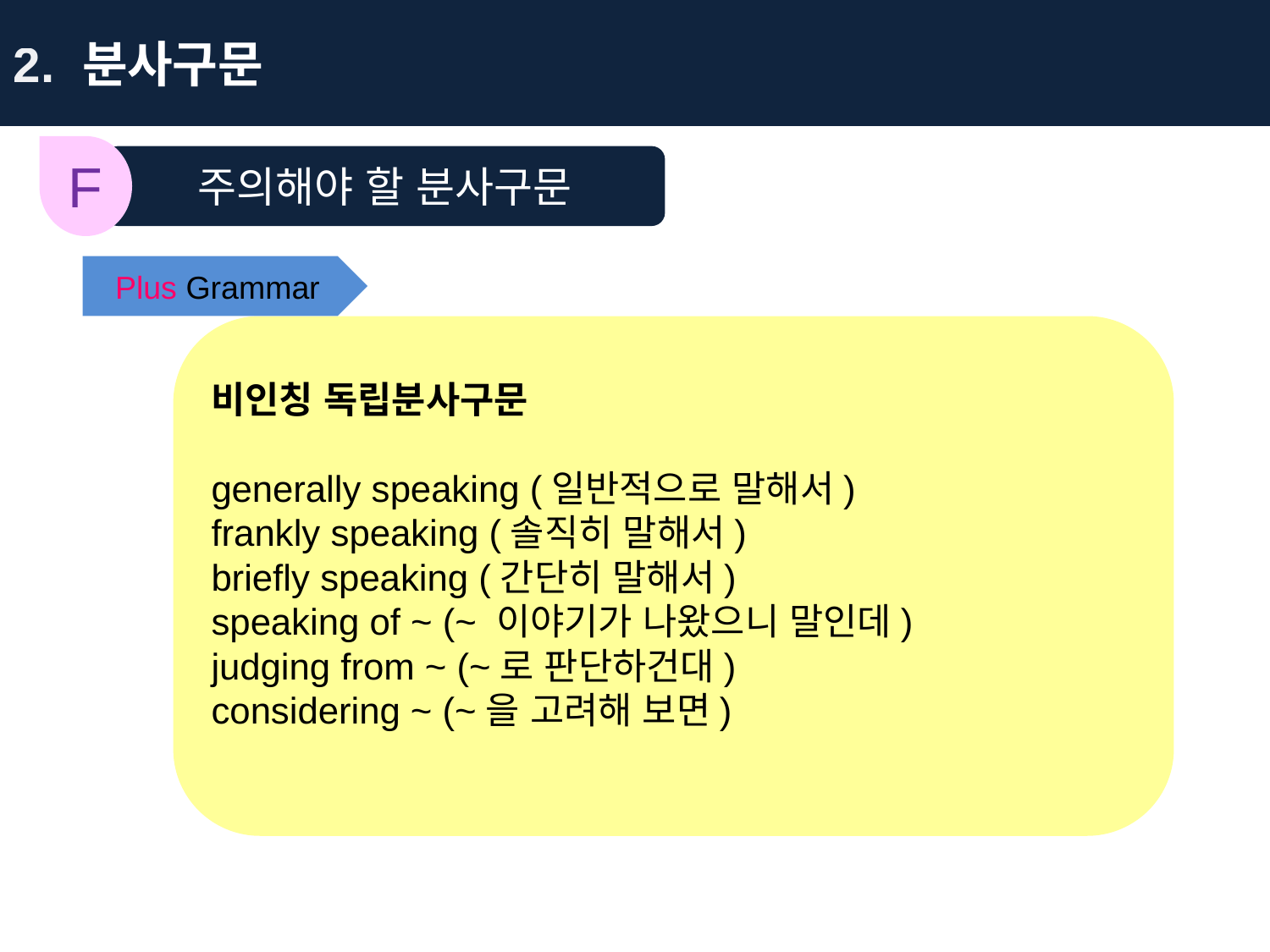

2. 분사구문

F
주의해야 할 분사구문
Plus Grammar
비인칭 독립분사구문

generally speaking (일반적으로 말해서)
frankly speaking (솔직히 말해서)
briefly speaking (간단히 말해서)
speaking of ~ (~ 이야기가 나왔으니 말인데)
judging from ~ (~로 판단하건대)
considering ~ (~을 고려해 보면)